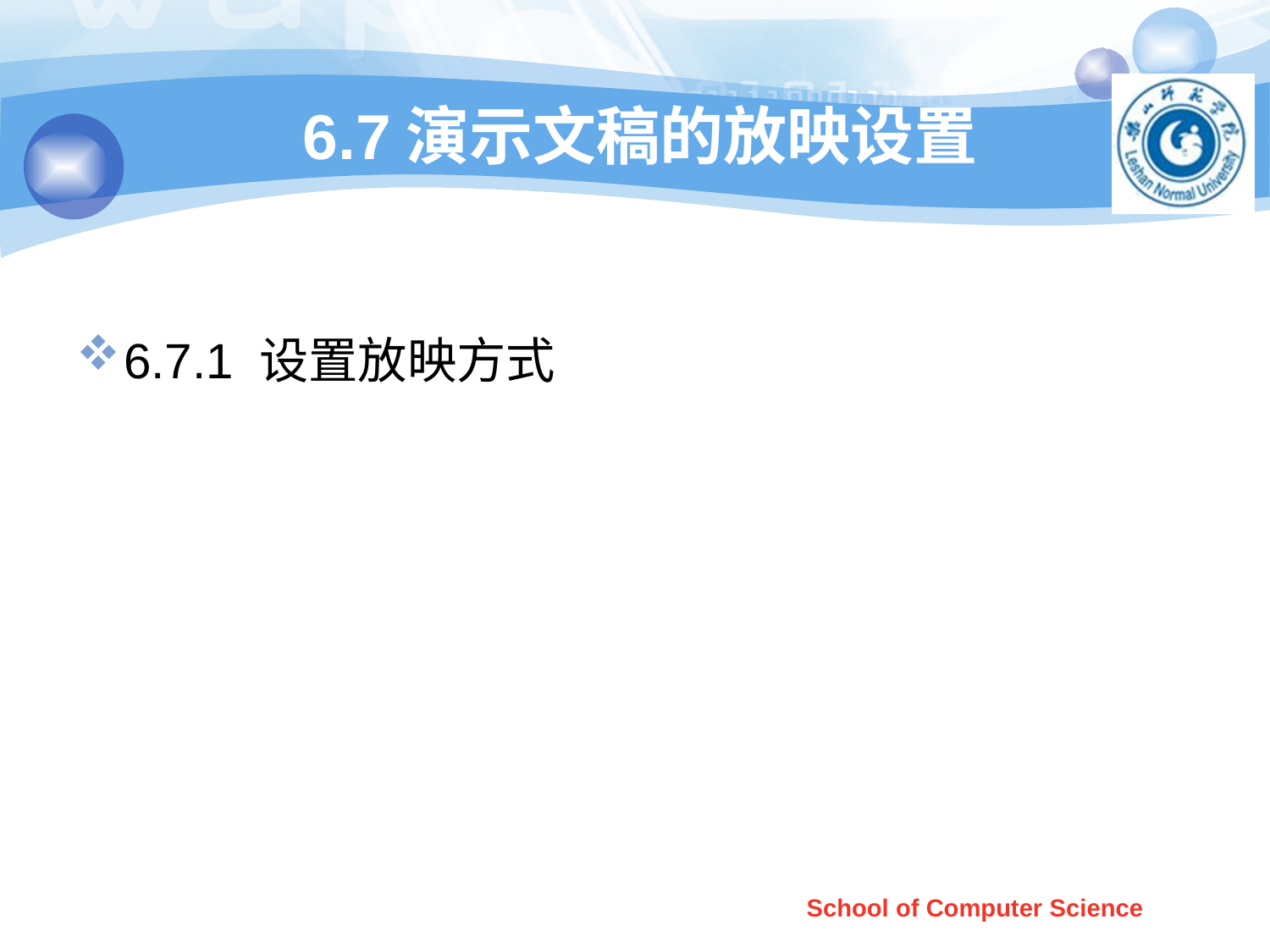

# 6.7演示文稿的放映设置

6.7.1 设置放映方式
School of Computer Science